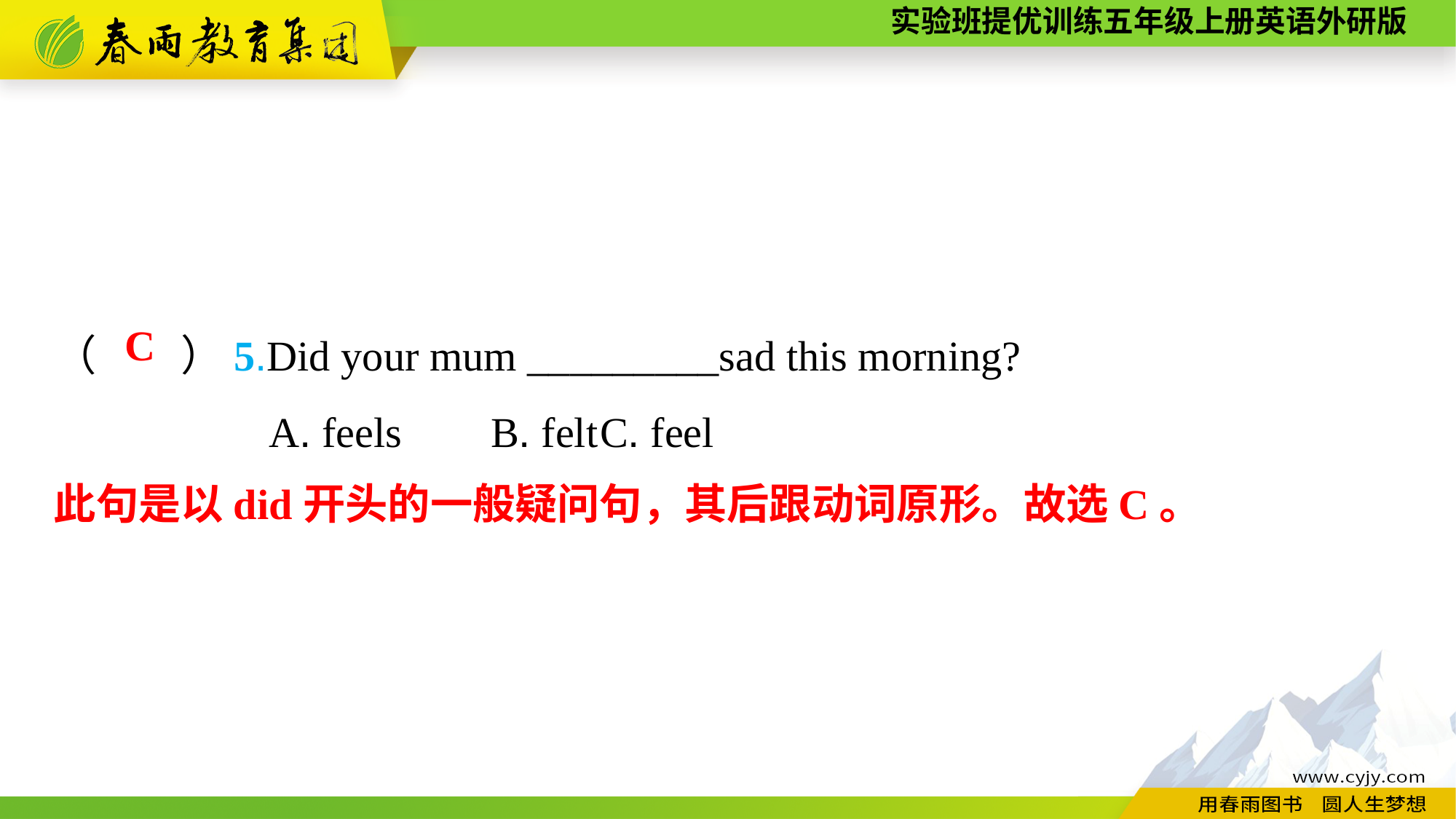

（　　）5.Did your mum _________sad this morning?
A. feels	B. felt	C. feel
C
此句是以did开头的一般疑问句，其后跟动词原形。故选C。